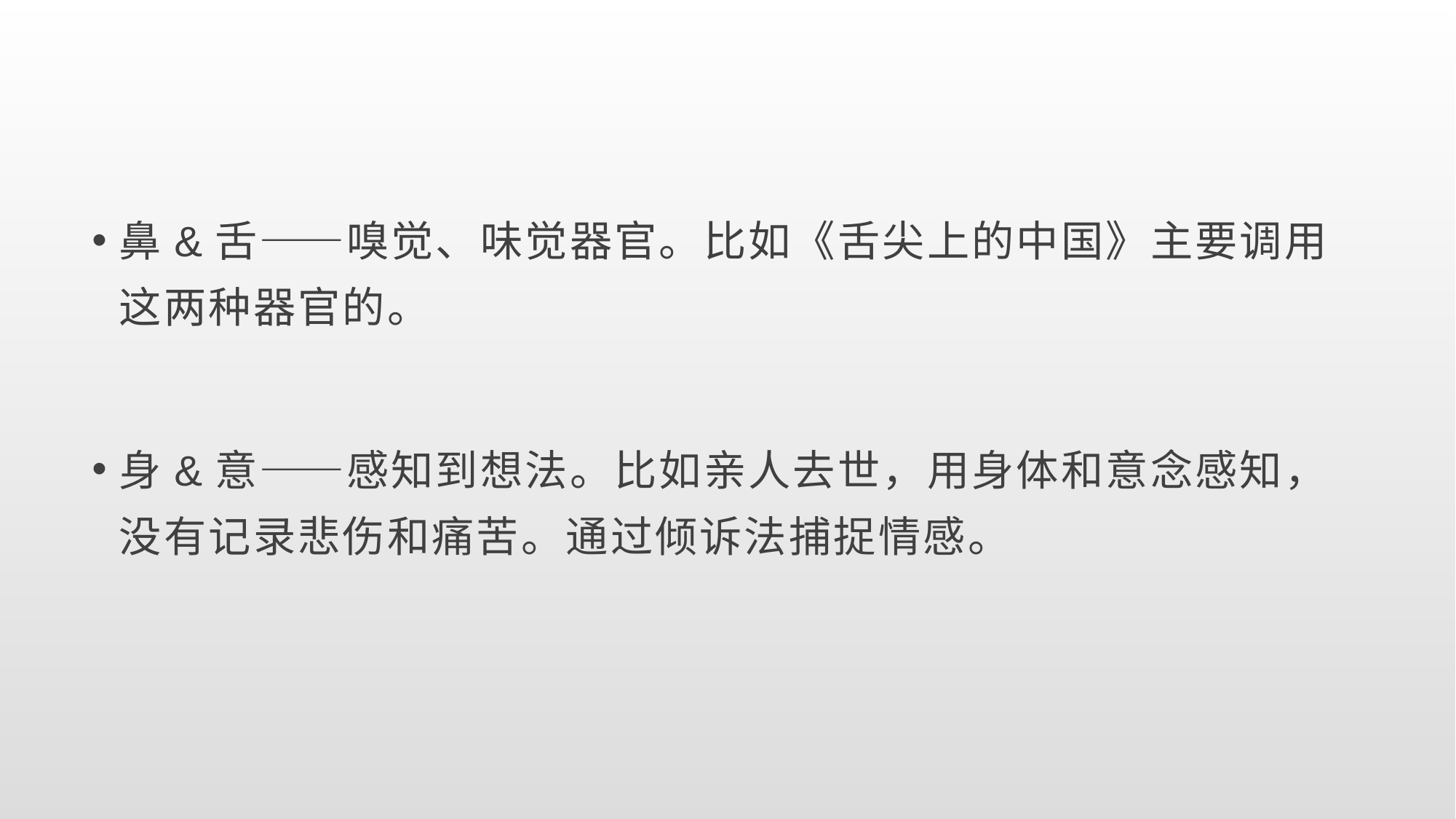

#

鼻&舌——嗅觉、味觉器官。比如《舌尖上的中国》主要调用这两种器官的。

身&意——感知到想法。比如亲人去世，用身体和意念感知，没有记录悲伤和痛苦。通过倾诉法捕捉情感。